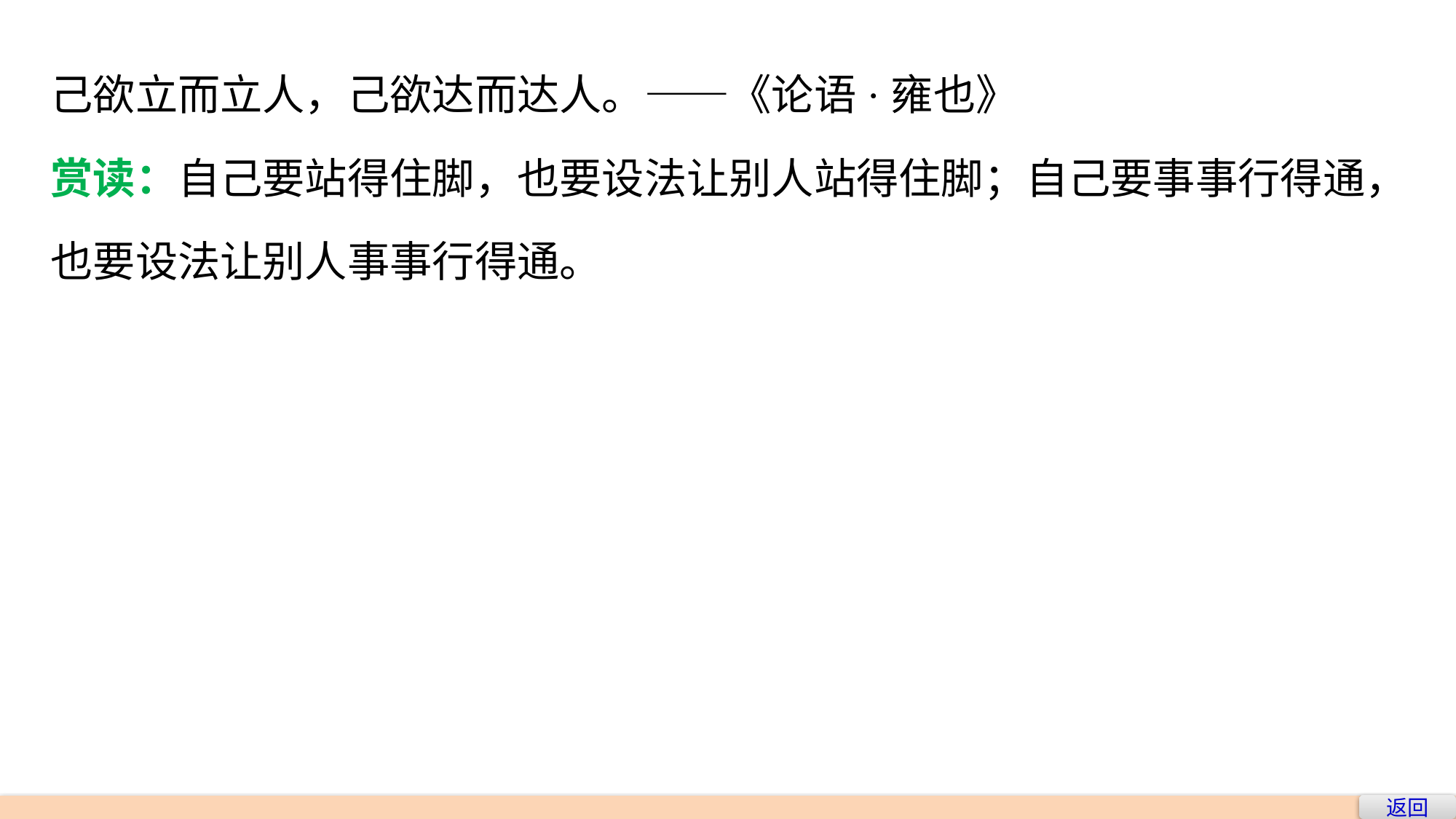

己欲立而立人，己欲达而达人。——《论语·雍也》
赏读：自己要站得住脚，也要设法让别人站得住脚；自己要事事行得通，也要设法让别人事事行得通。
返回